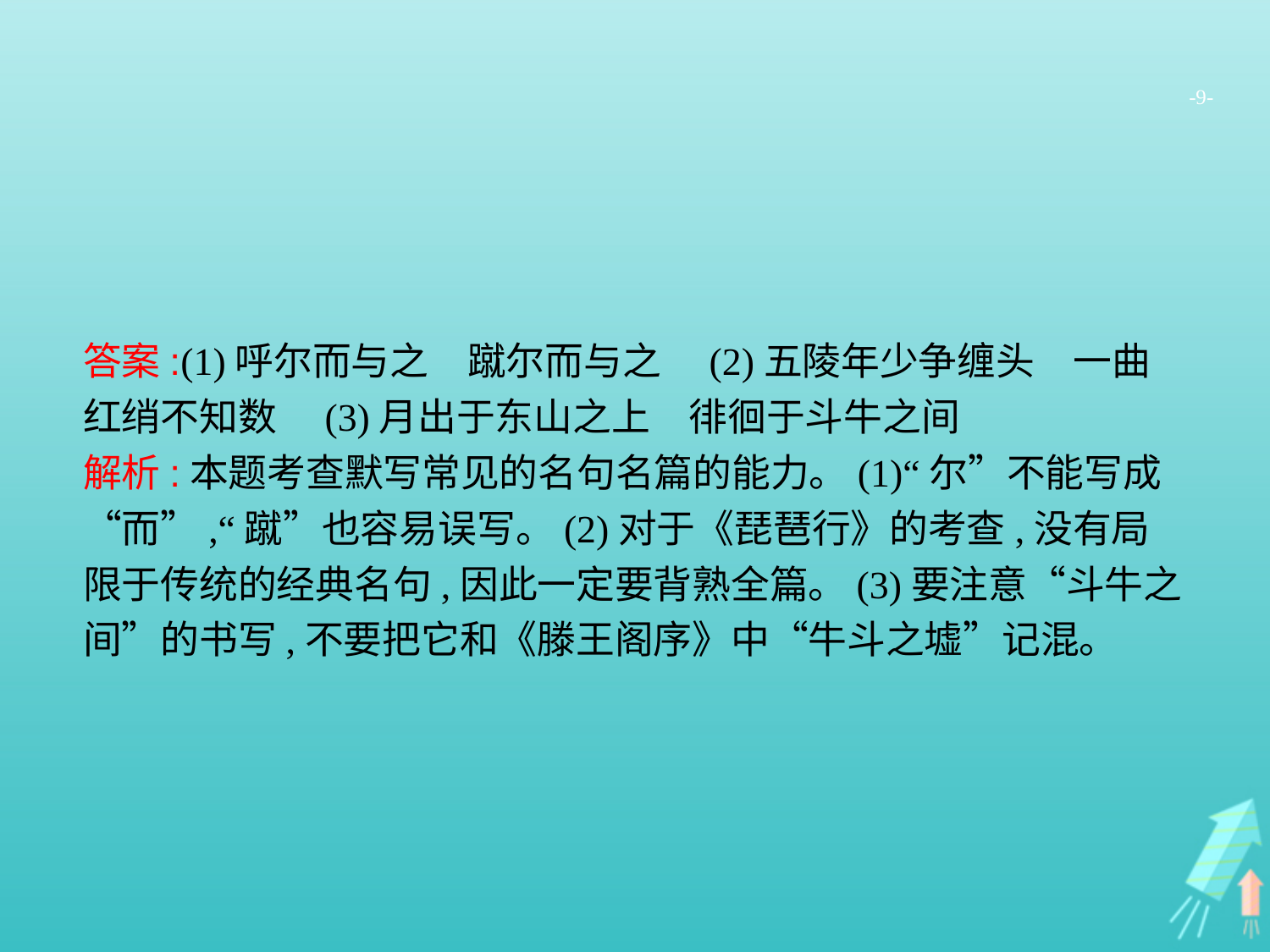

-9-
答案:(1)呼尔而与之　蹴尔而与之　(2)五陵年少争缠头　一曲红绡不知数　(3)月出于东山之上　徘徊于斗牛之间
解析:本题考查默写常见的名句名篇的能力。(1)“尔”不能写成“而”,“蹴”也容易误写。(2)对于《琵琶行》的考查,没有局限于传统的经典名句,因此一定要背熟全篇。(3)要注意“斗牛之间”的书写,不要把它和《滕王阁序》中“牛斗之墟”记混。